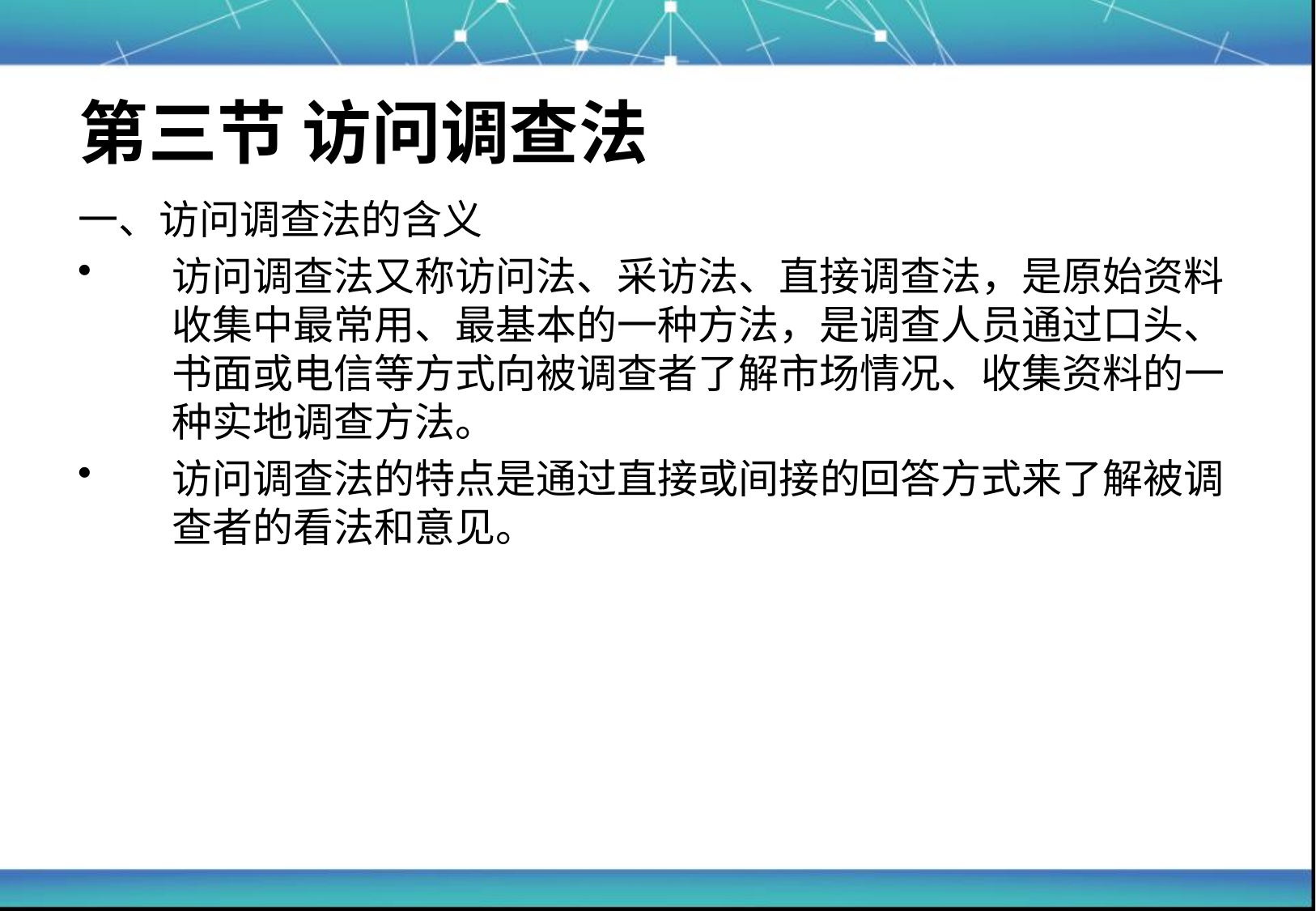

# 第三节 访问调查法
一、访问调查法的含义
访问调查法又称访问法、采访法、直接调查法，是原始资料收集中最常用、最基本的一种方法，是调查人员通过口头、书面或电信等方式向被调查者了解市场情况、收集资料的一种实地调查方法。
访问调查法的特点是通过直接或间接的回答方式来了解被调查者的看法和意见。